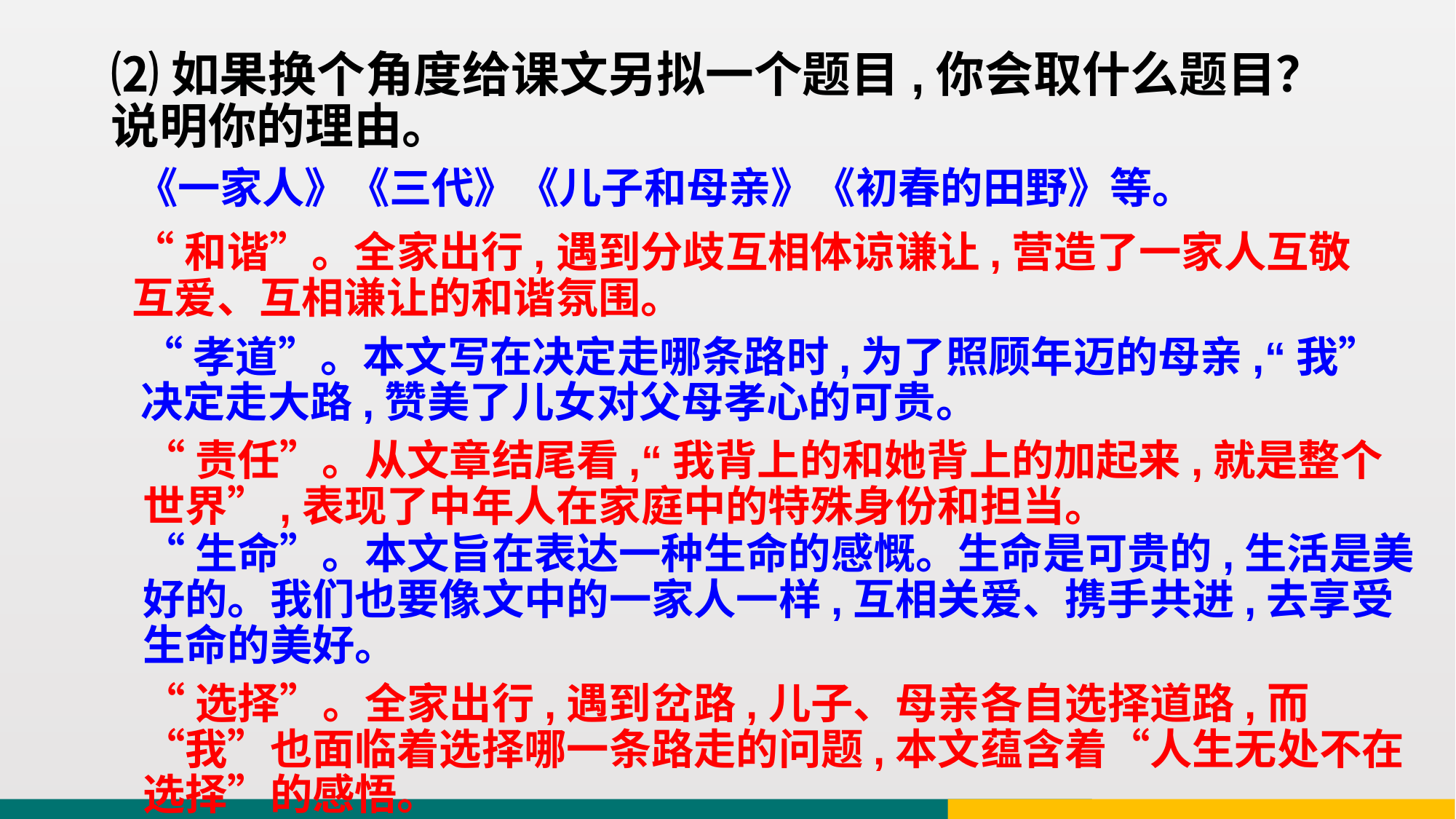

⑵如果换个角度给课文另拟一个题目,你会取什么题目？说明你的理由。
《一家人》《三代》《儿子和母亲》《初春的田野》等。
“和谐”。全家出行,遇到分歧互相体谅谦让,营造了一家人互敬互爱、互相谦让的和谐氛围。
“孝道”。本文写在决定走哪条路时,为了照顾年迈的母亲,“我”决定走大路,赞美了儿女对父母孝心的可贵。

“责任”。从文章结尾看,“我背上的和她背上的加起来,就是整个世界”,表现了中年人在家庭中的特殊身份和担当。
“生命”。本文旨在表达一种生命的感慨。生命是可贵的,生活是美好的。我们也要像文中的一家人一样,互相关爱、携手共进,去享受生命的美好。
“选择”。全家出行,遇到岔路,儿子、母亲各自选择道路,而“我”也面临着选择哪一条路走的问题,本文蕴含着“人生无处不在选择”的感悟。